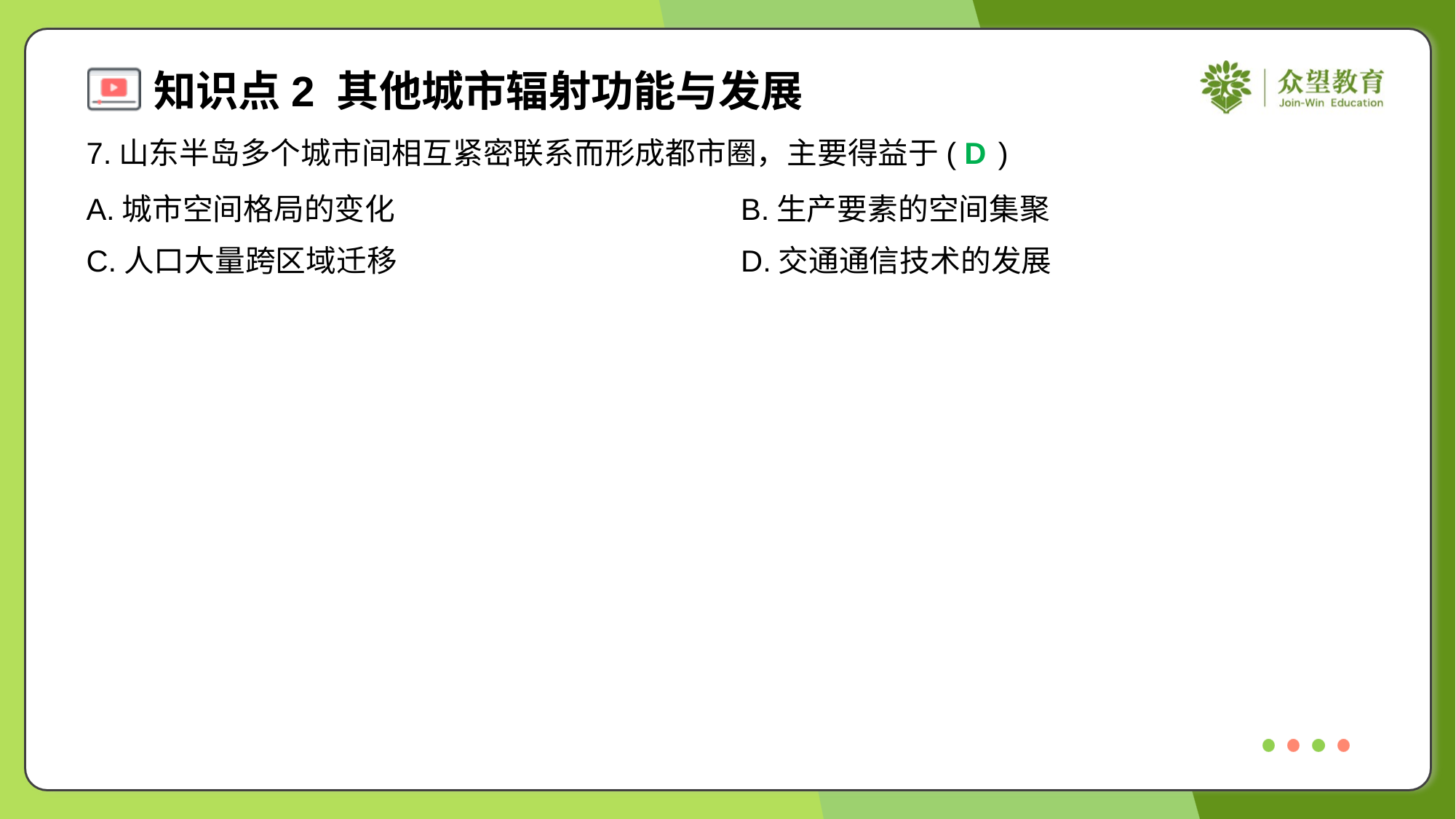

7.山东半岛多个城市间相互紧密联系而形成都市圈，主要得益于(     )
D
A.城市空间格局的变化	B.生产要素的空间集聚
C.人口大量跨区域迁移	D.交通通信技术的发展